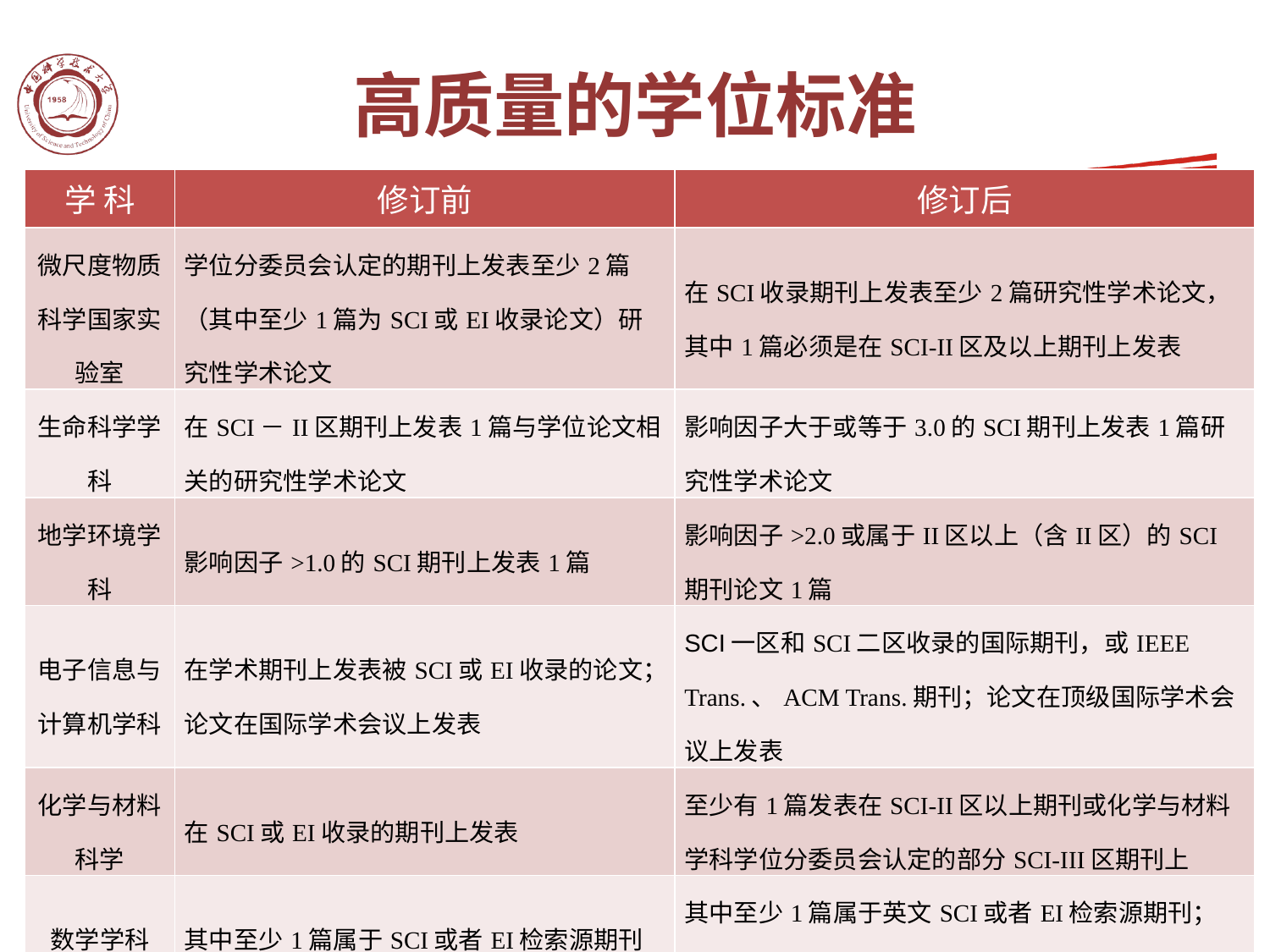

# 高质量的学位标准
| 学 科 | 修订前 | 修订后 |
| --- | --- | --- |
| 微尺度物质科学国家实验室 | 学位分委员会认定的期刊上发表至少2篇（其中至少1篇为SCI或EI收录论文）研究性学术论文 | 在SCI收录期刊上发表至少2篇研究性学术论文，其中1篇必须是在SCI-II区及以上期刊上发表 |
| 生命科学学科 | 在SCI－II区期刊上发表1篇与学位论文相关的研究性学术论文 | 影响因子大于或等于3.0的SCI期刊上发表1篇研究性学术论文 |
| 地学环境学科 | 影响因子>1.0的SCI期刊上发表1篇 | 影响因子>2.0或属于II区以上（含II区）的SCI期刊论文1篇 |
| 电子信息与计算机学科 | 在学术期刊上发表被SCI或EI收录的论文；论文在国际学术会议上发表 | SCI一区和SCI二区收录的国际期刊，或IEEE Trans.、ACM Trans.期刊；论文在顶级国际学术会议上发表 |
| 化学与材料科学 | 在SCI或EI收录的期刊上发表 | 至少有1篇发表在SCI-II区以上期刊或化学与材料学科学位分委员会认定的部分SCI-III区期刊上 |
| 数学学科 | 其中至少1篇属于SCI或者EI检索源期刊 | 其中至少1篇属于英文SCI或者EI检索源期刊； 文章必须在SCI 1区或2区杂志上发表或接收发表 |
| 管理科学与工程学科 | 在管理学院认定的国外或国内核心期刊上发表至少3篇与学位论文相关的研究性学术论文 | 在本学科SCI（SSCI）期刊上2篇学术论文，或以第一作者、我校为第一署名单位在本学科SCI-B类及其以上期刊上发表1篇学术论文 |